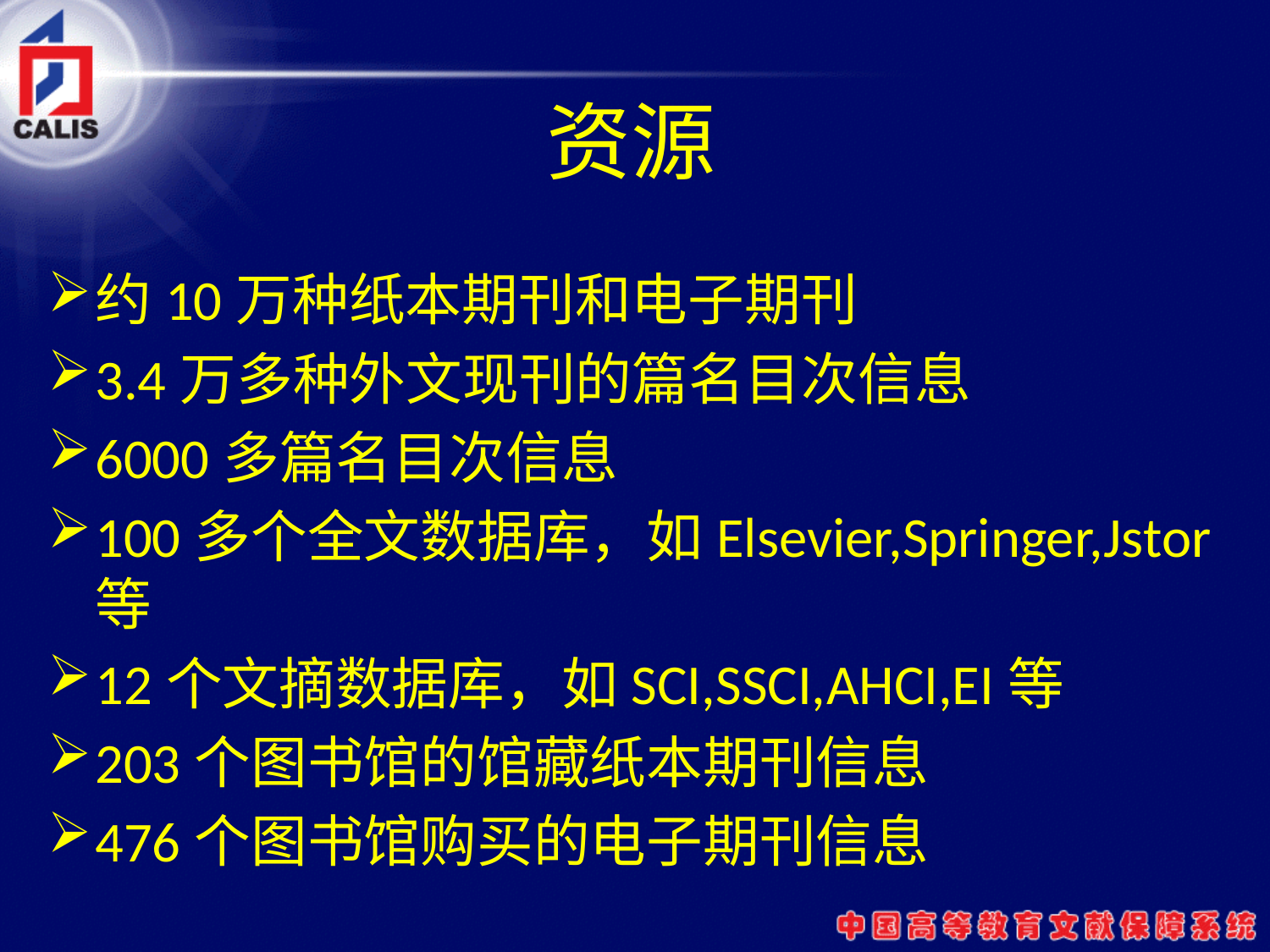

# 资源
约10万种纸本期刊和电子期刊
3.4万多种外文现刊的篇名目次信息
6000多篇名目次信息
100多个全文数据库，如Elsevier,Springer,Jstor等
12个文摘数据库，如SCI,SSCI,AHCI,EI等
203个图书馆的馆藏纸本期刊信息
476个图书馆购买的电子期刊信息